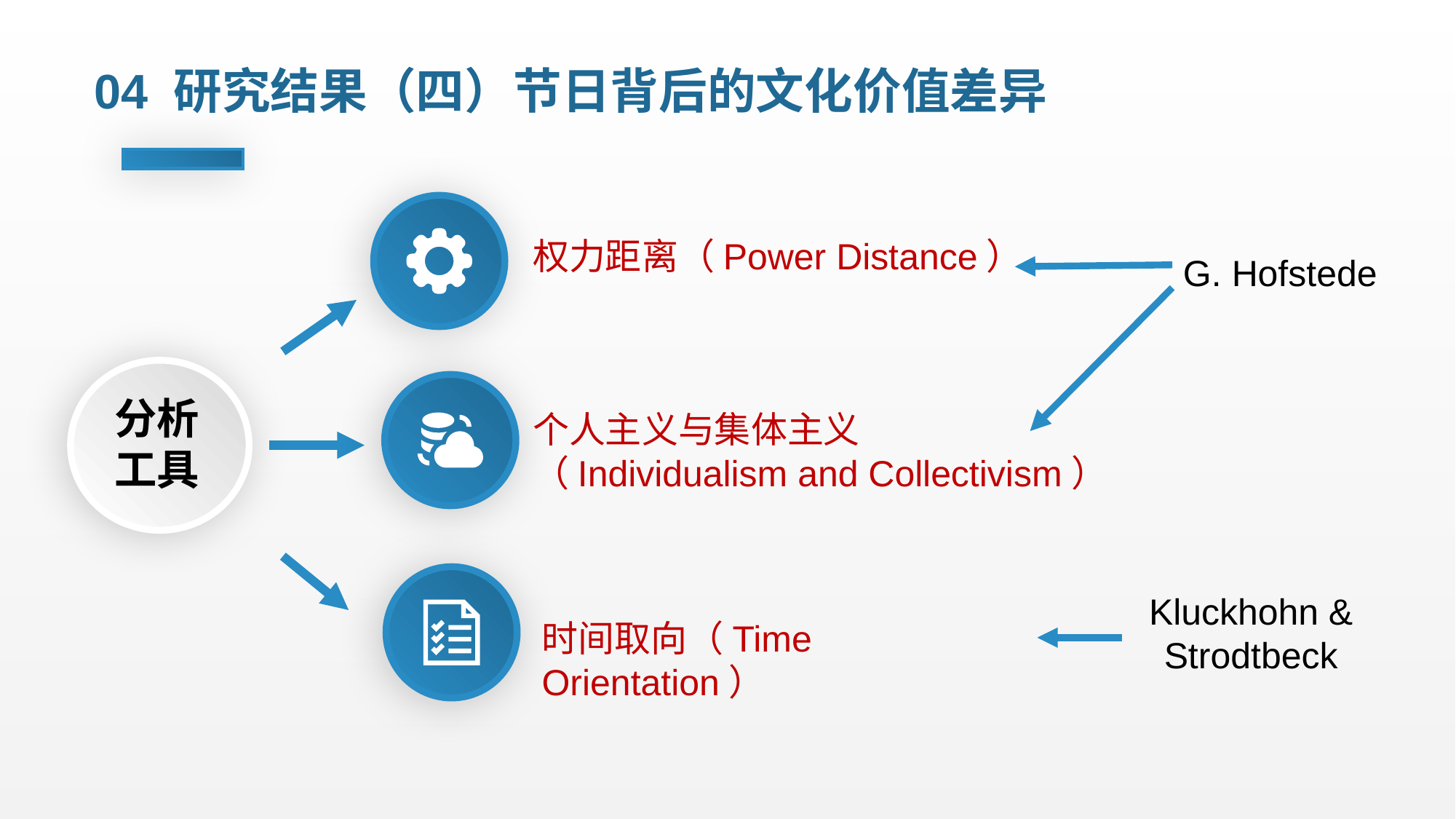

04 研究结果（四）节日背后的文化价值差异

权力距离（Power Distance）
G. Hofstede

分析工具

个人主义与集体主义
（Individualism and Collectivism）

时间取向（Time Orientation）
Kluckhohn & Strodtbeck